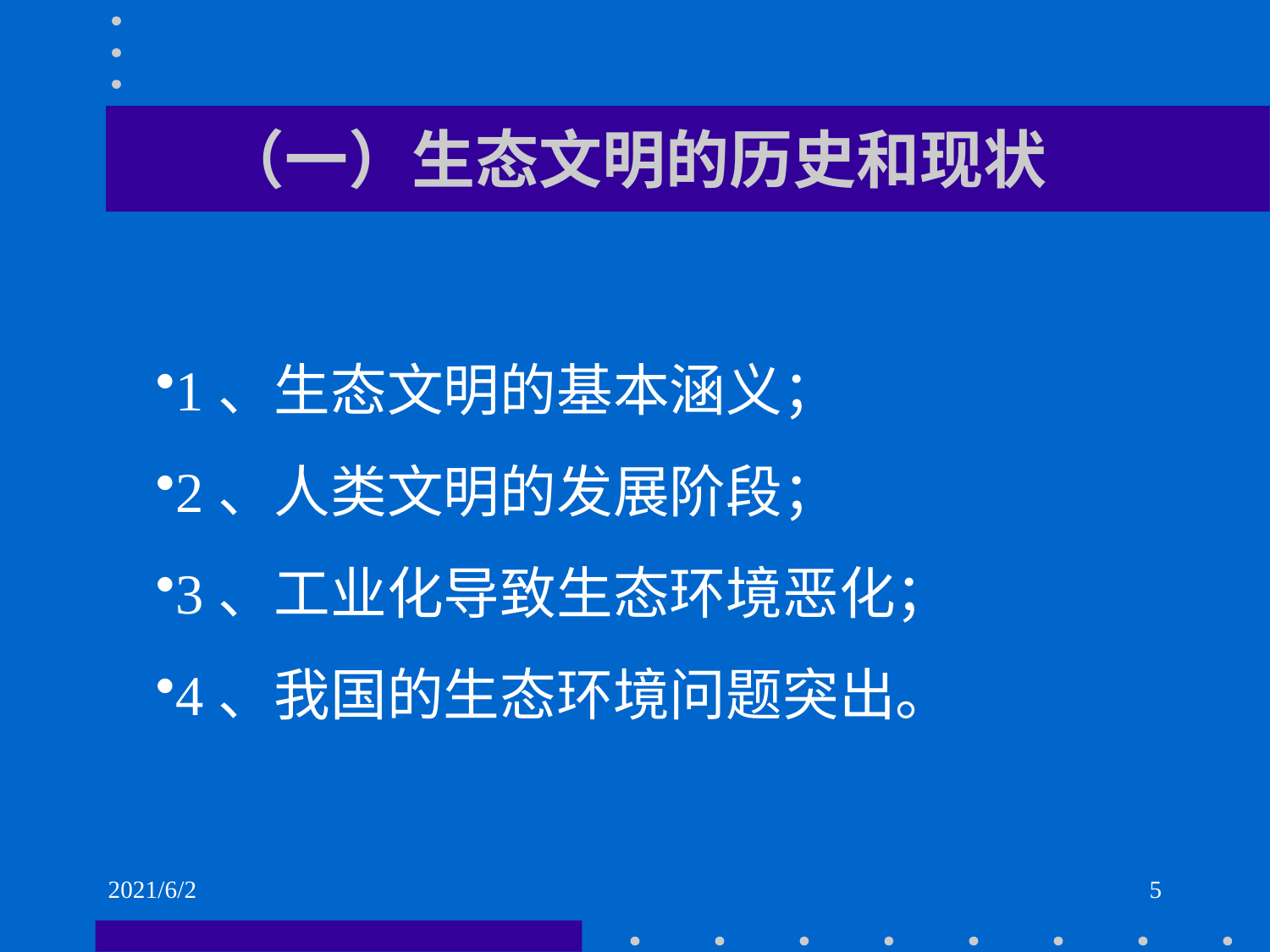

# （一）生态文明的历史和现状

1、生态文明的基本涵义；
2、人类文明的发展阶段；
3、工业化导致生态环境恶化；
4、我国的生态环境问题突出。

2021/6/2
5